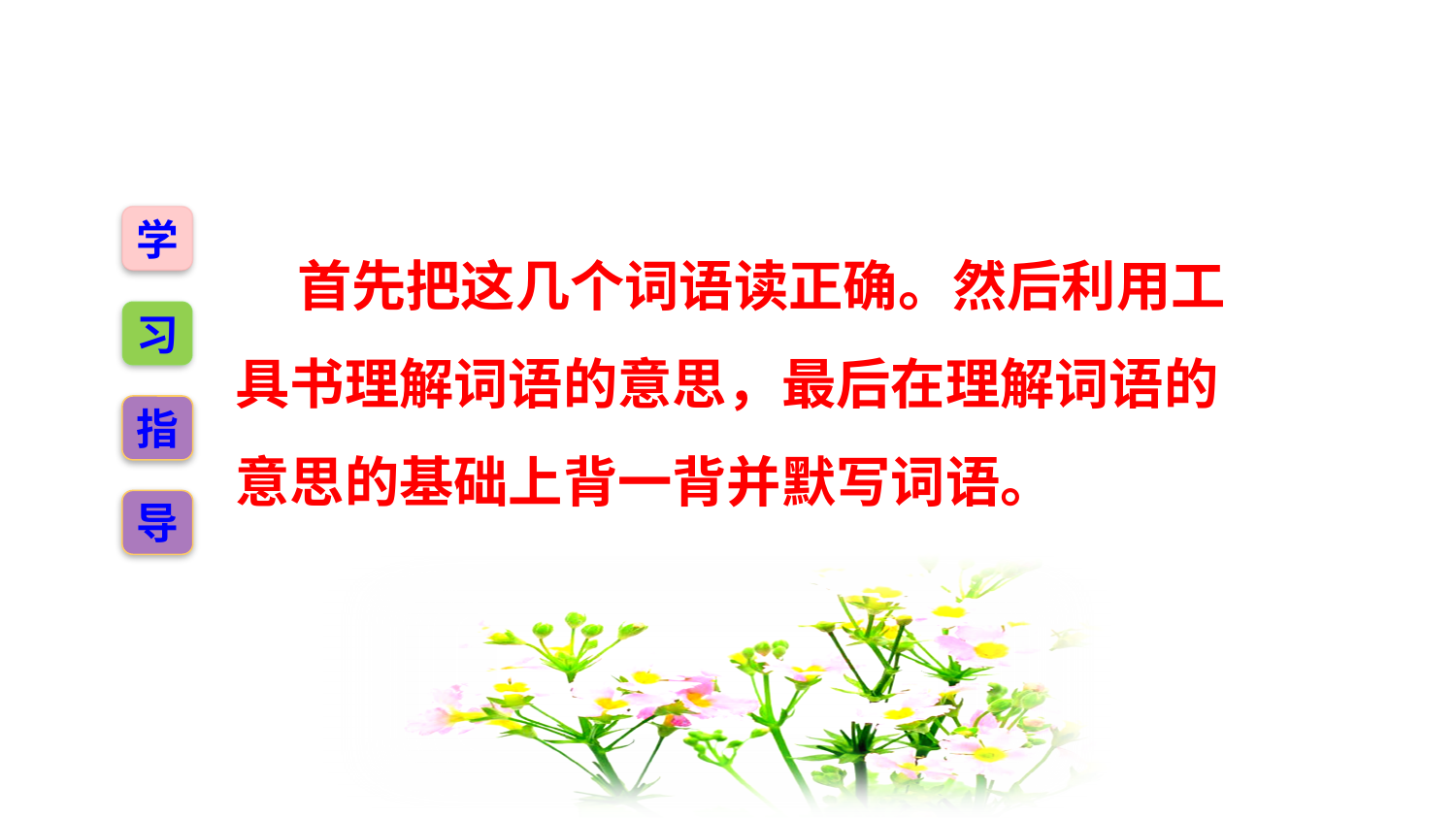

学
    首先把这几个词语读正确。然后利用工具书理解词语的意思，最后在理解词语的意思的基础上背一背并默写词语。
习
指
导